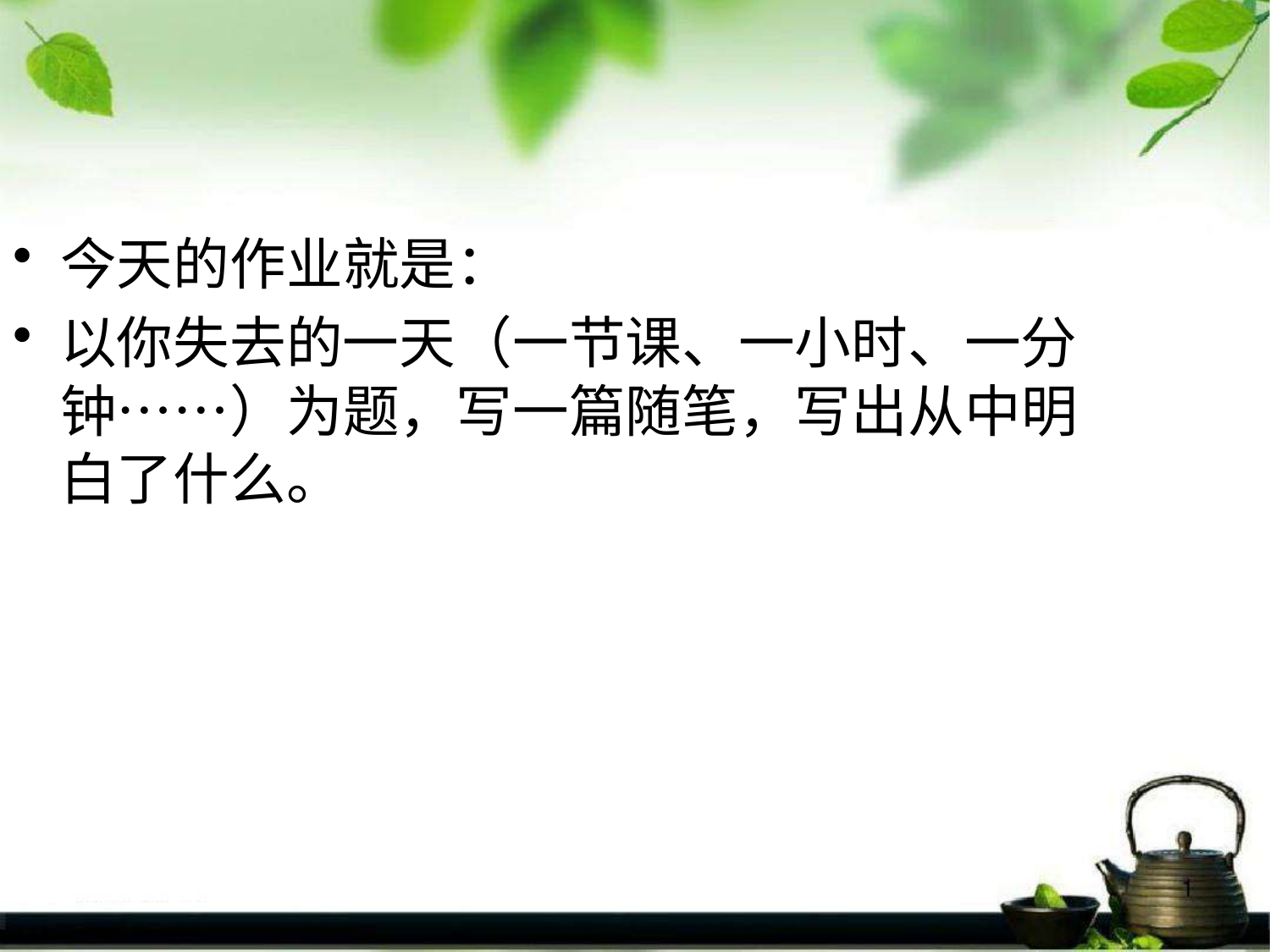

今天的作业就是：
以你失去的一天（一节课、一小时、一分钟……）为题，写一篇随笔，写出从中明白了什么。